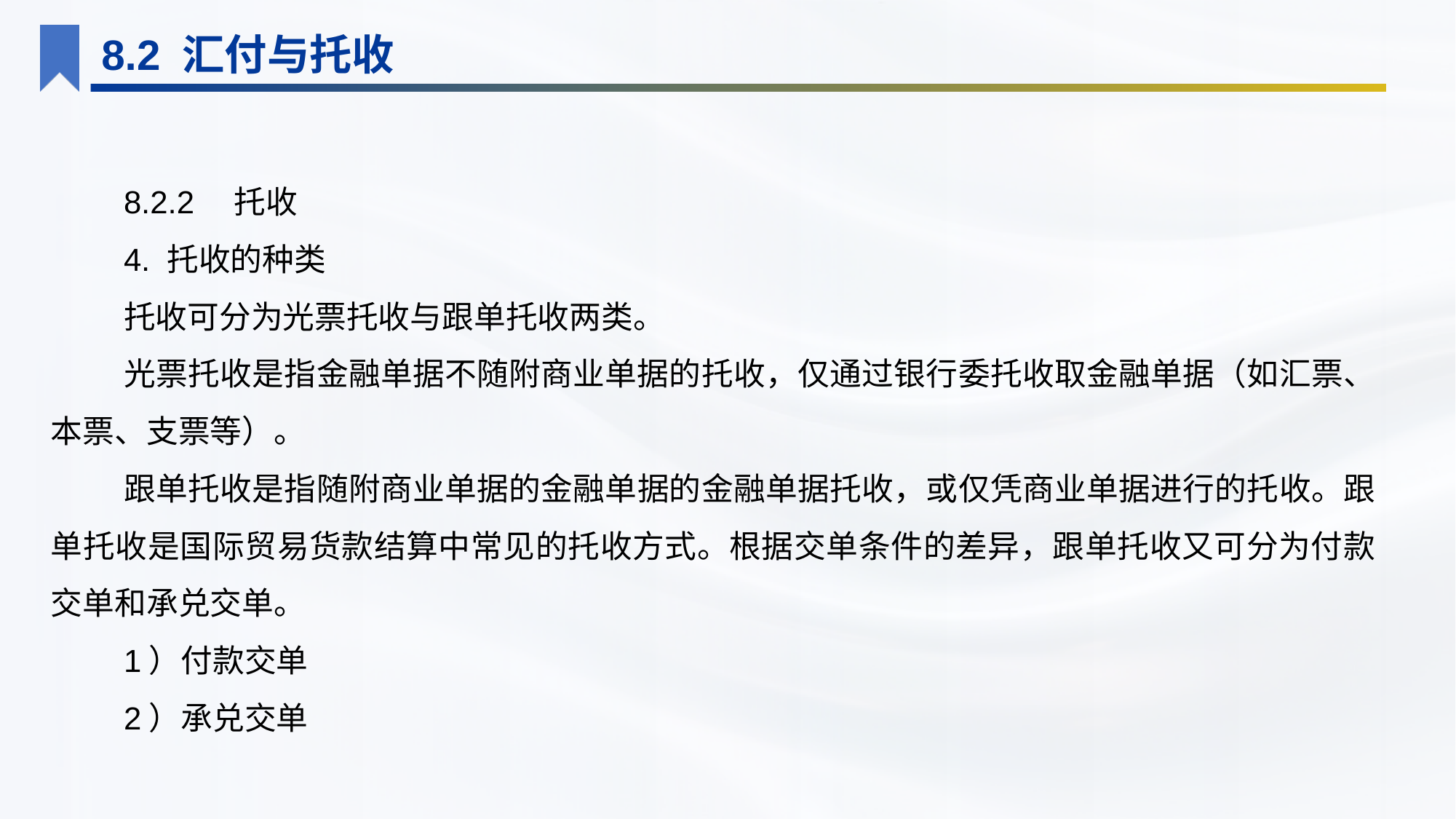

8.2 汇付与托收
8.2.2　托收
4. 托收的种类
托收可分为光票托收与跟单托收两类。
光票托收是指金融单据不随附商业单据的托收，仅通过银行委托收取金融单据（如汇票、本票、支票等）。
跟单托收是指随附商业单据的金融单据的金融单据托收，或仅凭商业单据进行的托收。跟单托收是国际贸易货款结算中常见的托收方式。根据交单条件的差异，跟单托收又可分为付款交单和承兑交单。
1）付款交单
2）承兑交单